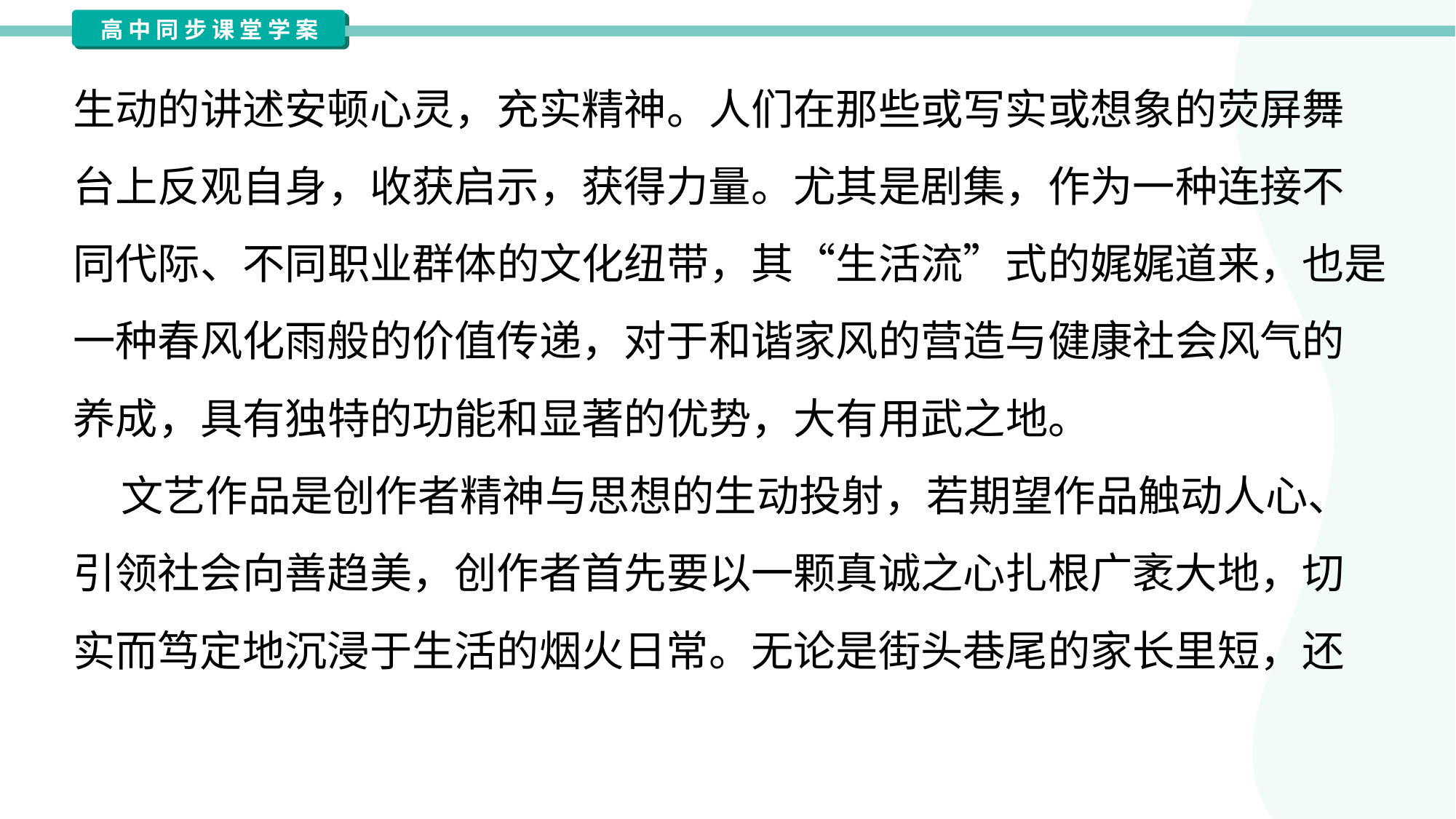

生动的讲述安顿心灵，充实精神。人们在那些或写实或想象的荧屏舞
台上反观自身，收获启示，获得力量。尤其是剧集，作为一种连接不
同代际、不同职业群体的文化纽带，其“生活流”式的娓娓道来，也是
一种春风化雨般的价值传递，对于和谐家风的营造与健康社会风气的
养成，具有独特的功能和显著的优势，大有用武之地。
    文艺作品是创作者精神与思想的生动投射，若期望作品触动人心、
引领社会向善趋美，创作者首先要以一颗真诚之心扎根广袤大地，切
实而笃定地沉浸于生活的烟火日常。无论是街头巷尾的家长里短，还